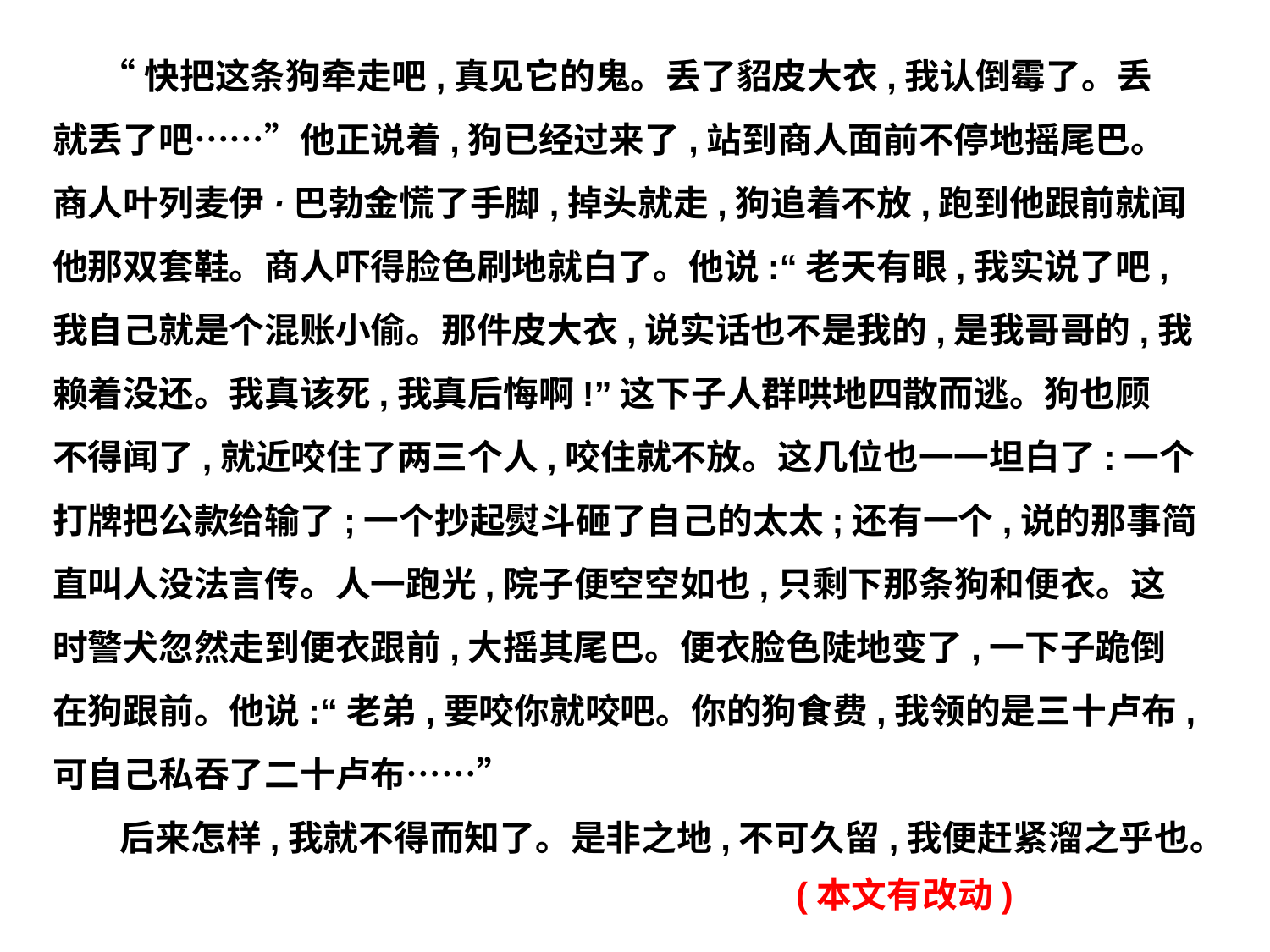

“快把这条狗牵走吧,真见它的鬼。丢了貂皮大衣,我认倒霉了。丢
就丢了吧……”他正说着,狗已经过来了,站到商人面前不停地摇尾巴。
商人叶列麦伊·巴勃金慌了手脚,掉头就走,狗追着不放,跑到他跟前就闻
他那双套鞋。商人吓得脸色刷地就白了。他说:“老天有眼,我实说了吧,
我自己就是个混账小偷。那件皮大衣,说实话也不是我的,是我哥哥的,我
赖着没还。我真该死,我真后悔啊!”这下子人群哄地四散而逃。狗也顾
不得闻了,就近咬住了两三个人,咬住就不放。这几位也一一坦白了:一个
打牌把公款给输了;一个抄起熨斗砸了自己的太太;还有一个,说的那事简
直叫人没法言传。人一跑光,院子便空空如也,只剩下那条狗和便衣。这
时警犬忽然走到便衣跟前,大摇其尾巴。便衣脸色陡地变了,一下子跪倒
在狗跟前。他说:“老弟,要咬你就咬吧。你的狗食费,我领的是三十卢布,
可自己私吞了二十卢布……”
　    后来怎样,我就不得而知了。是非之地,不可久留,我便赶紧溜之乎也。
(本文有改动)